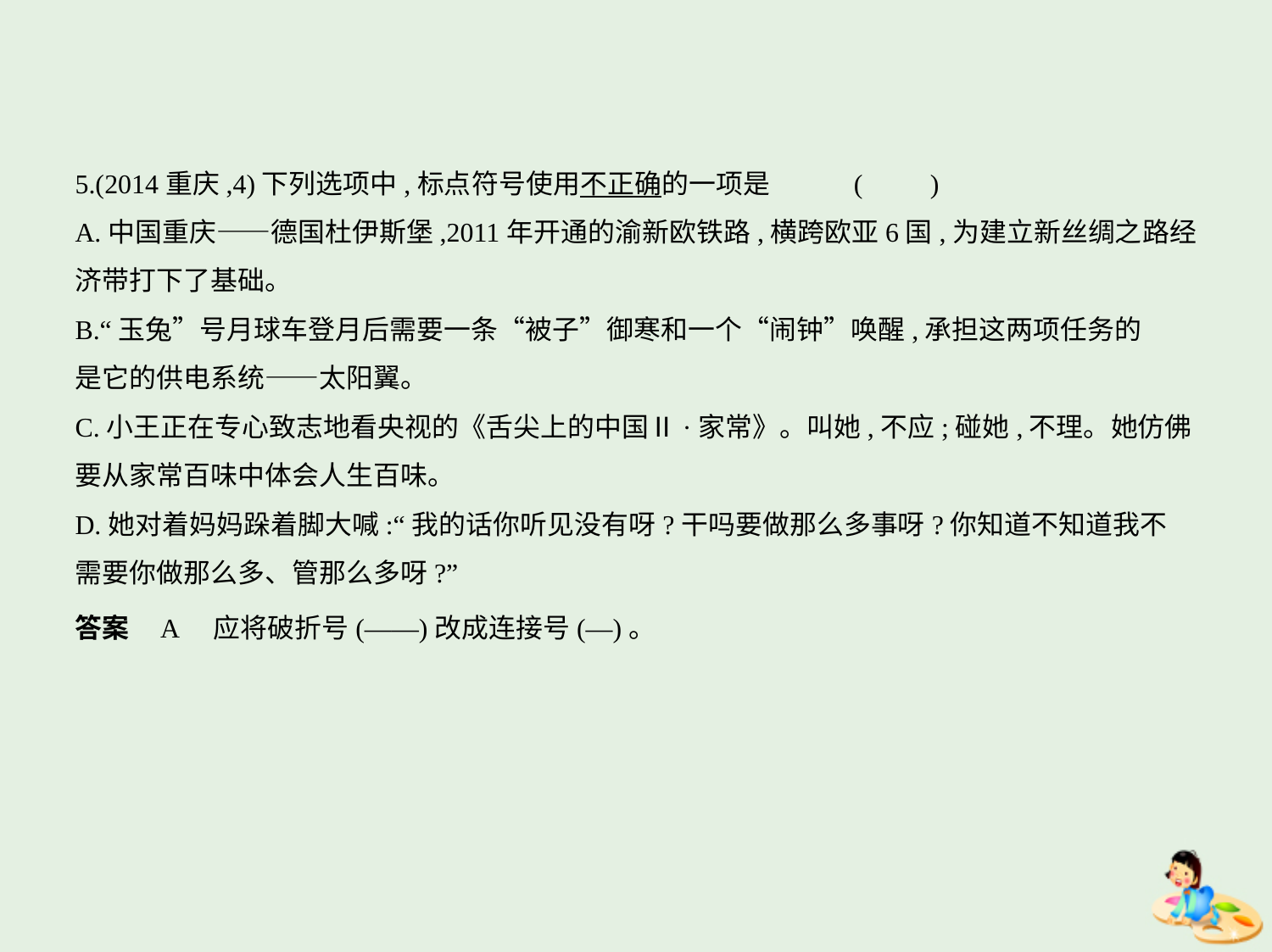

5.(2014重庆,4)下列选项中,标点符号使用不正确的一项是　     (　　)
A.中国重庆——德国杜伊斯堡,2011年开通的渝新欧铁路,横跨欧亚6国,为建立新丝绸之路经
济带打下了基础。
B.“玉兔”号月球车登月后需要一条“被子”御寒和一个“闹钟”唤醒,承担这两项任务的
是它的供电系统——太阳翼。
C.小王正在专心致志地看央视的《舌尖上的中国Ⅱ·家常》。叫她,不应;碰她,不理。她仿佛
要从家常百味中体会人生百味。
D.她对着妈妈跺着脚大喊:“我的话你听见没有呀?干吗要做那么多事呀?你知道不知道我不
需要你做那么多、管那么多呀?”
答案    A　应将破折号(——)改成连接号(—)。